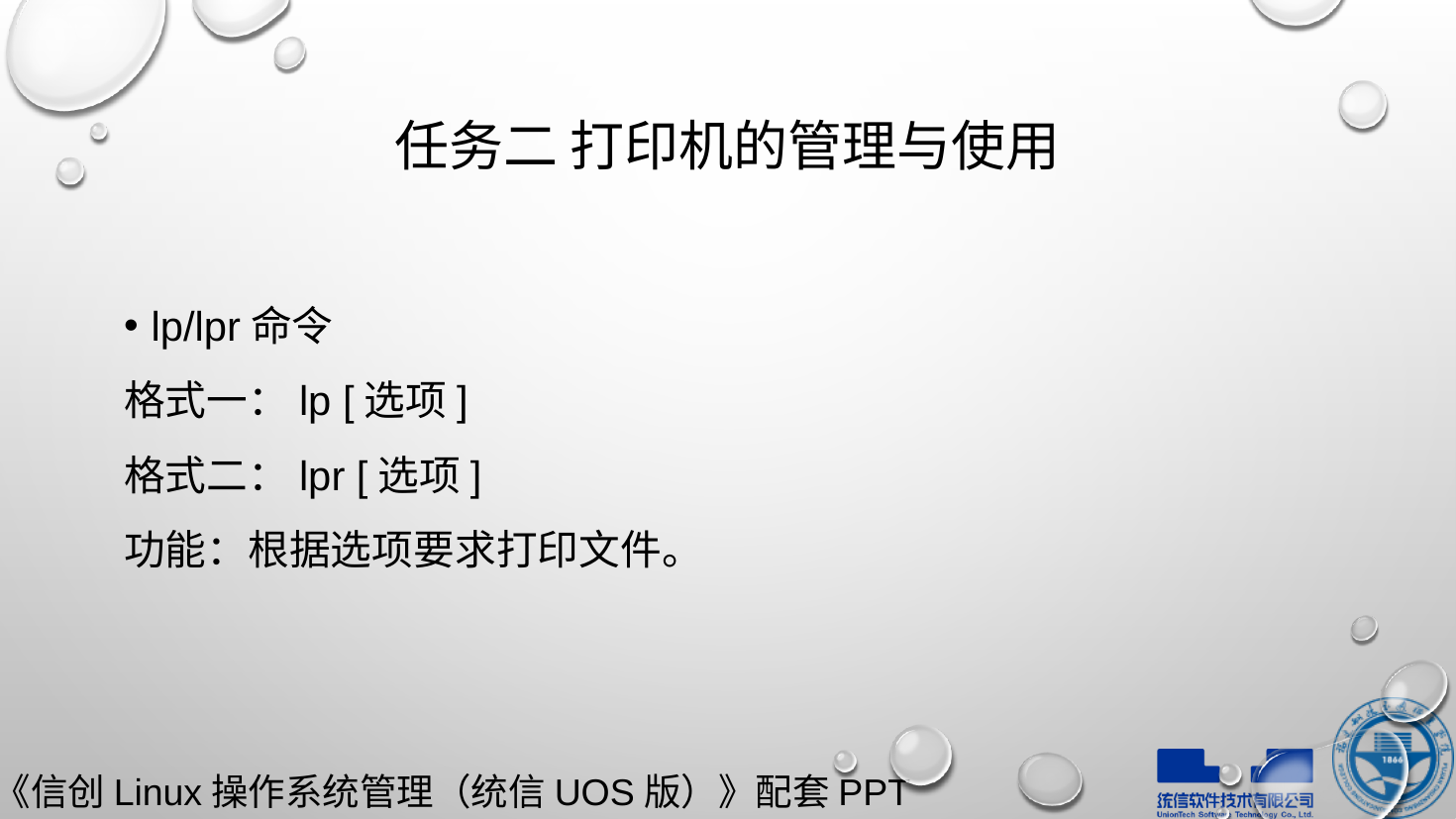

# 任务二 打印机的管理与使用
lp/lpr命令
格式一：lp [选项]
格式二：lpr [选项]
功能：根据选项要求打印文件。